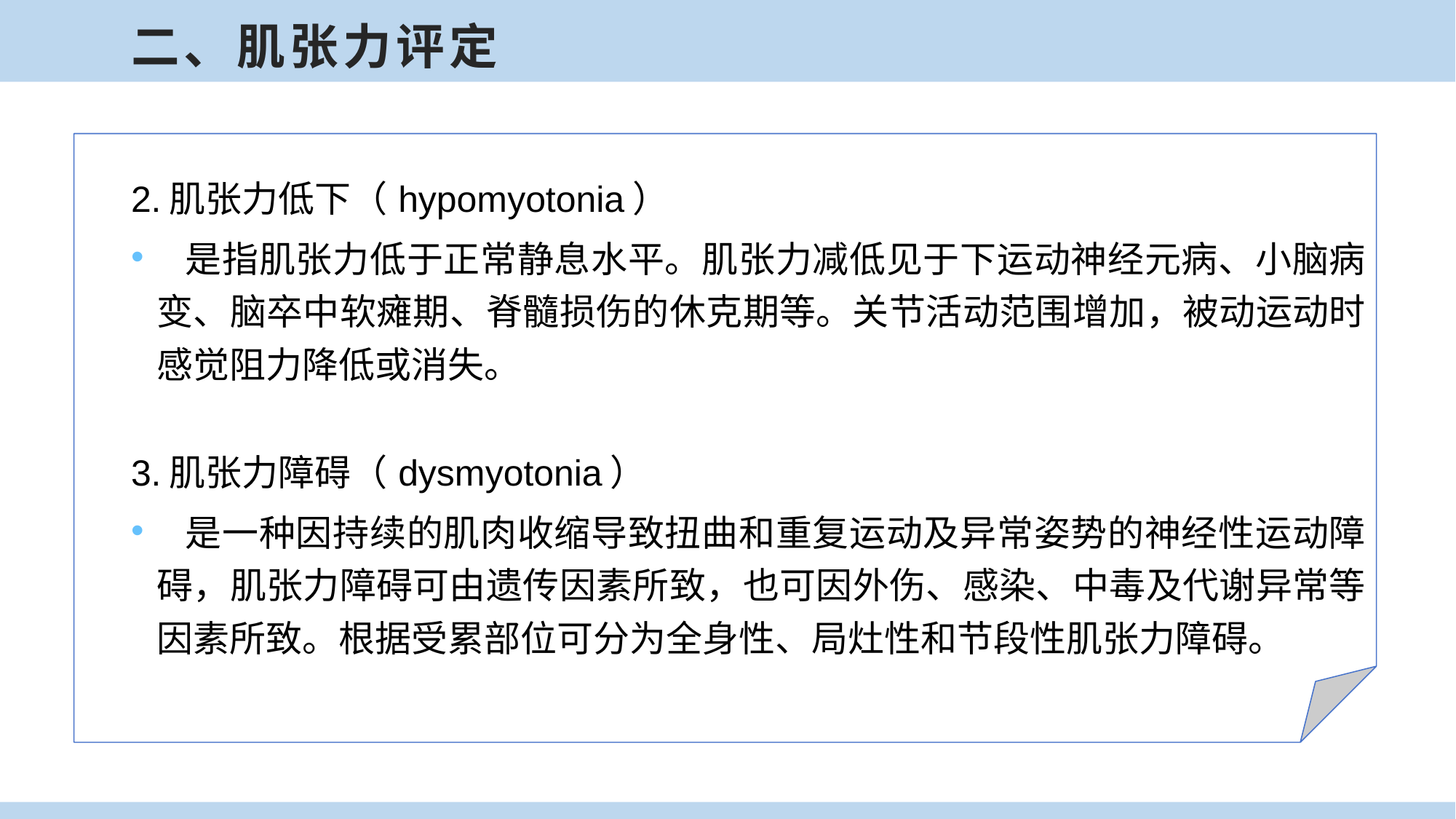

二、肌张力评定

2.肌张力低下（hypomyotonia）
  是指肌张力低于正常静息水平。肌张力减低见于下运动神经元病、小脑病变、脑卒中软瘫期、脊髓损伤的休克期等。关节活动范围增加，被动运动时感觉阻力降低或消失。

3.肌张力障碍（dysmyotonia）
  是一种因持续的肌肉收缩导致扭曲和重复运动及异常姿势的神经性运动障碍，肌张力障碍可由遗传因素所致，也可因外伤、感染、中毒及代谢异常等因素所致。根据受累部位可分为全身性、局灶性和节段性肌张力障碍。